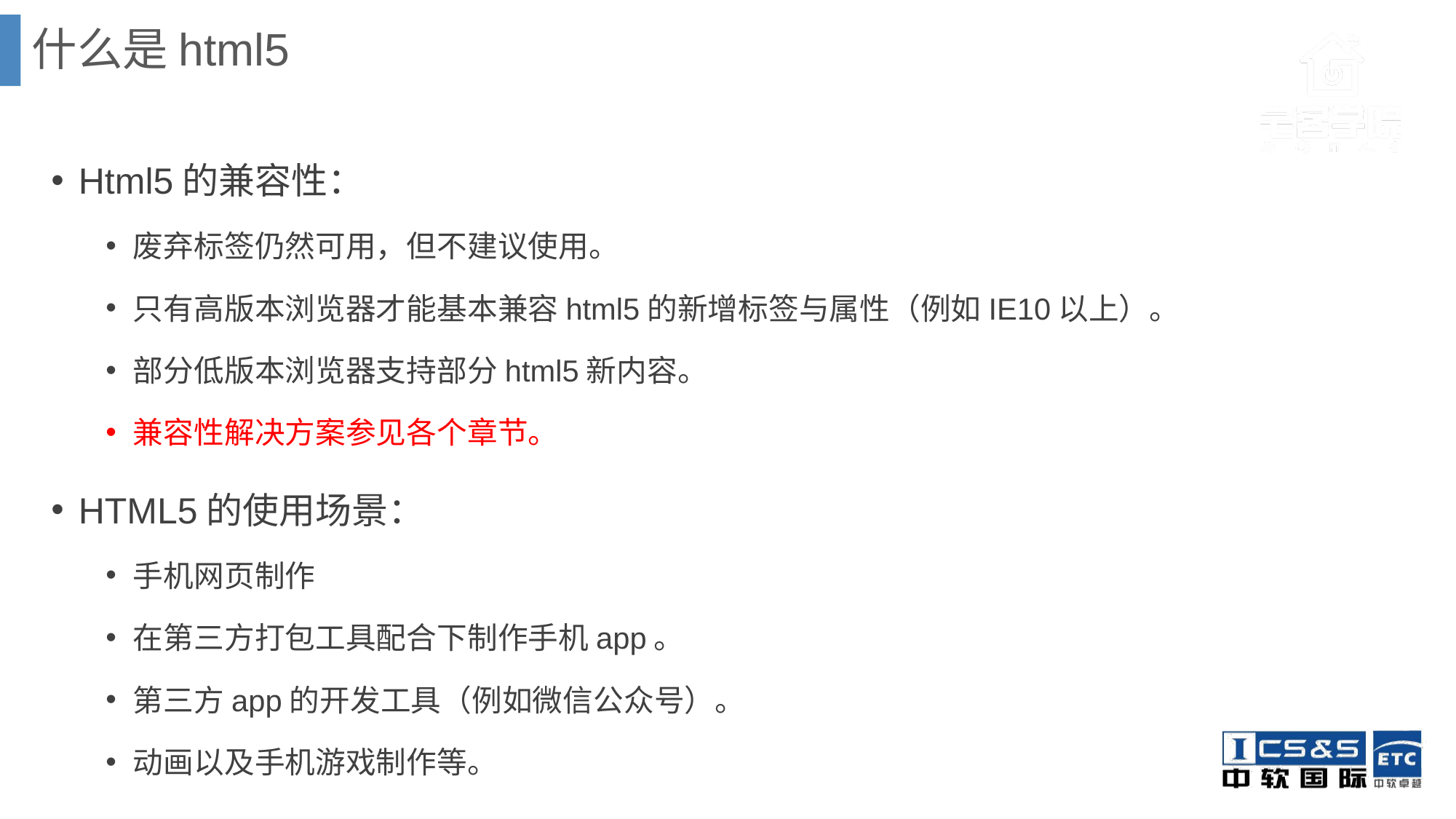

什么是html5
Html5的兼容性：
废弃标签仍然可用，但不建议使用。
只有高版本浏览器才能基本兼容html5的新增标签与属性（例如IE10以上）。
部分低版本浏览器支持部分html5新内容。
兼容性解决方案参见各个章节。
HTML5的使用场景：
手机网页制作
在第三方打包工具配合下制作手机app。
第三方app的开发工具（例如微信公众号）。
动画以及手机游戏制作等。